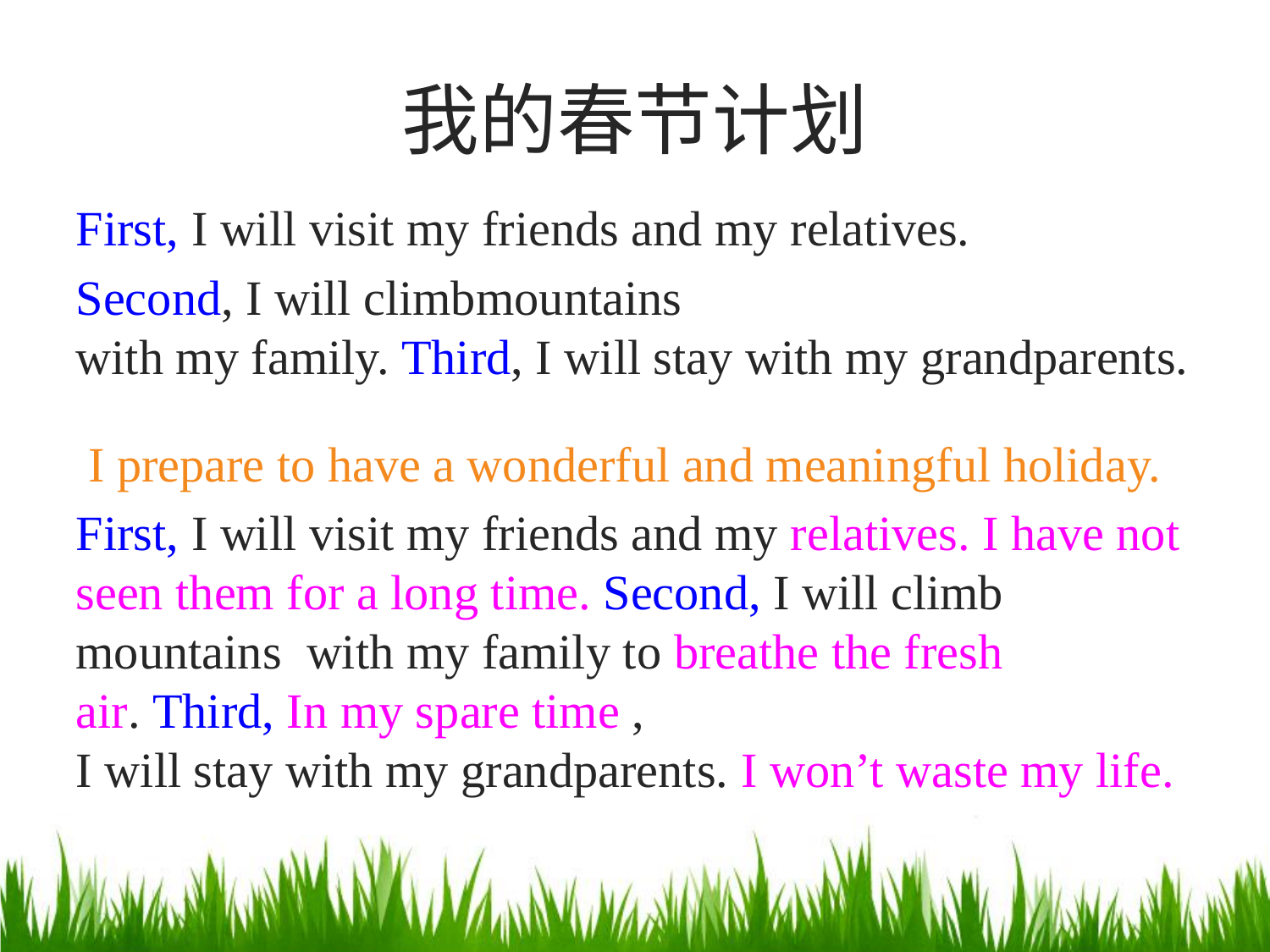

# 我的春节计划
First, I will visit my friends and my relatives.
Second, I will climbmountains  with my family. Third, I will stay with my grandparents.
 I prepare to have a wonderful and meaningful holiday.
First, I will visit my friends and my relatives. I have not seen them for a long time. Second, I will climb mountains  with my family to breathe the fresh air. Third, In my spare time , I will stay with my grandparents. I won’t waste my life.